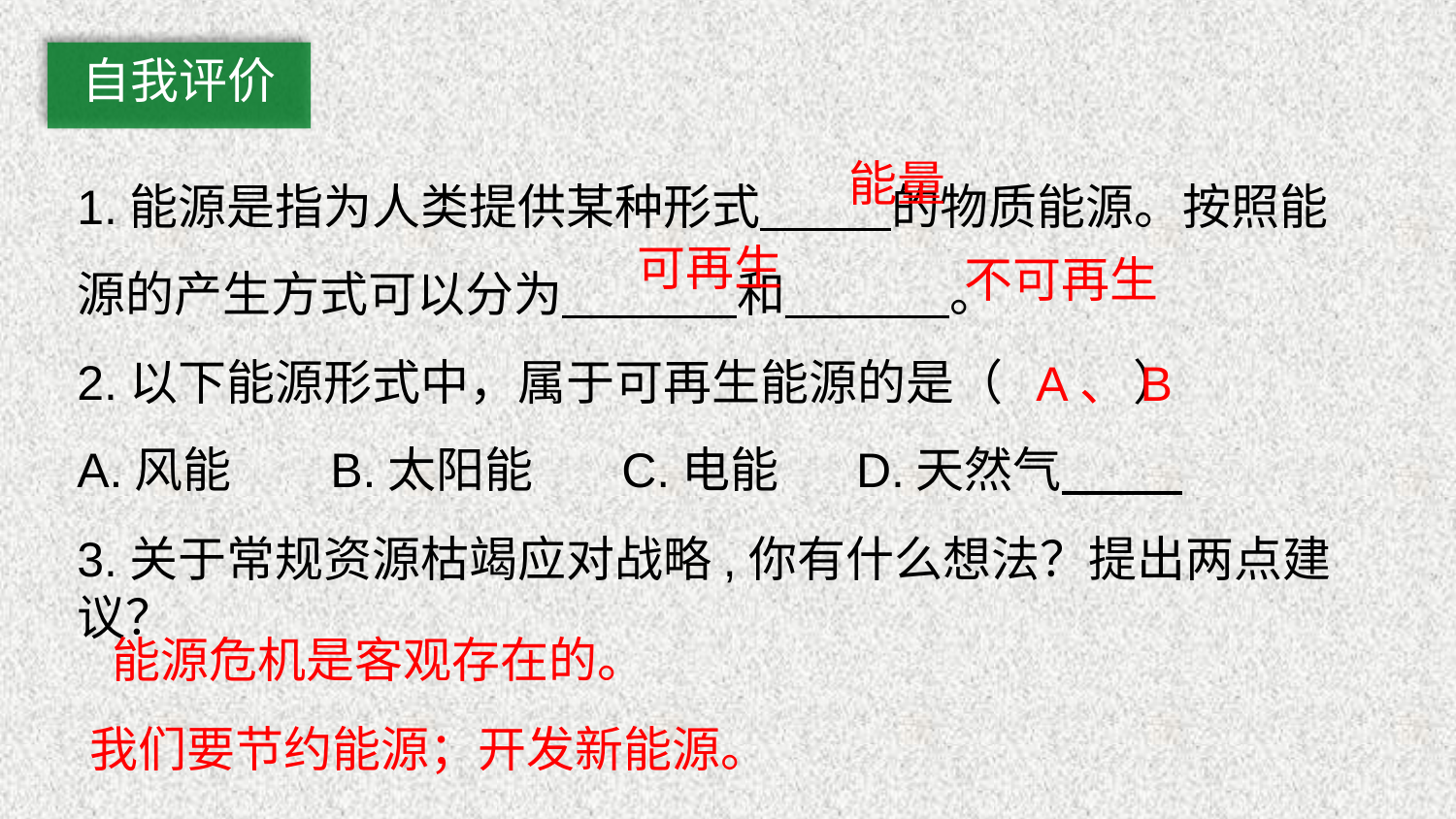

自我评价

1.能源是指为人类提供某种形式            的物质能源。按照能源的产生方式可以分为                和               。
能量
可再生
不可再生
2.以下能源形式中，属于可再生能源的是（            ）
A.风能        B.太阳能       C.电能      D.天然气
A、B
3.关于常规资源枯竭应对战略,你有什么想法？提出两点建议？
能源危机是客观存在的。
我们要节约能源；开发新能源。